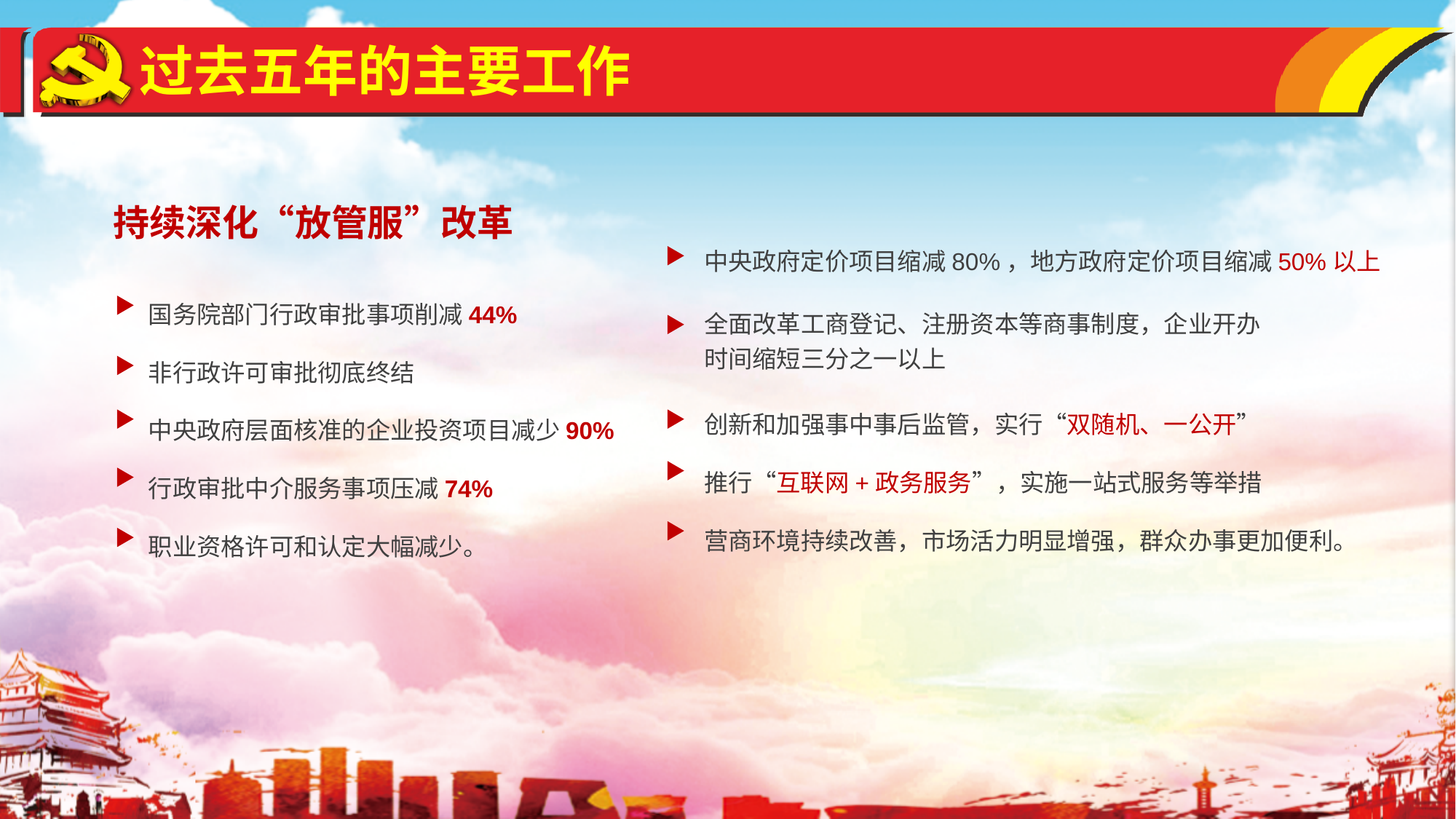

过去五年的主要工作
持续深化“放管服”改革
中央政府定价项目缩减80%，地方政府定价项目缩减50%以上

国务院部门行政审批事项削减44%
非行政许可审批彻底终结
中央政府层面核准的企业投资项目减少90%
行政审批中介服务事项压减74%
职业资格许可和认定大幅减少。

全面改革工商登记、注册资本等商事制度，企业开办时间缩短三分之一以上

创新和加强事中事后监管，实行“双随机、一公开”
推行“互联网+政务服务”，实施一站式服务等举措
营商环境持续改善，市场活力明显增强，群众办事更加便利。